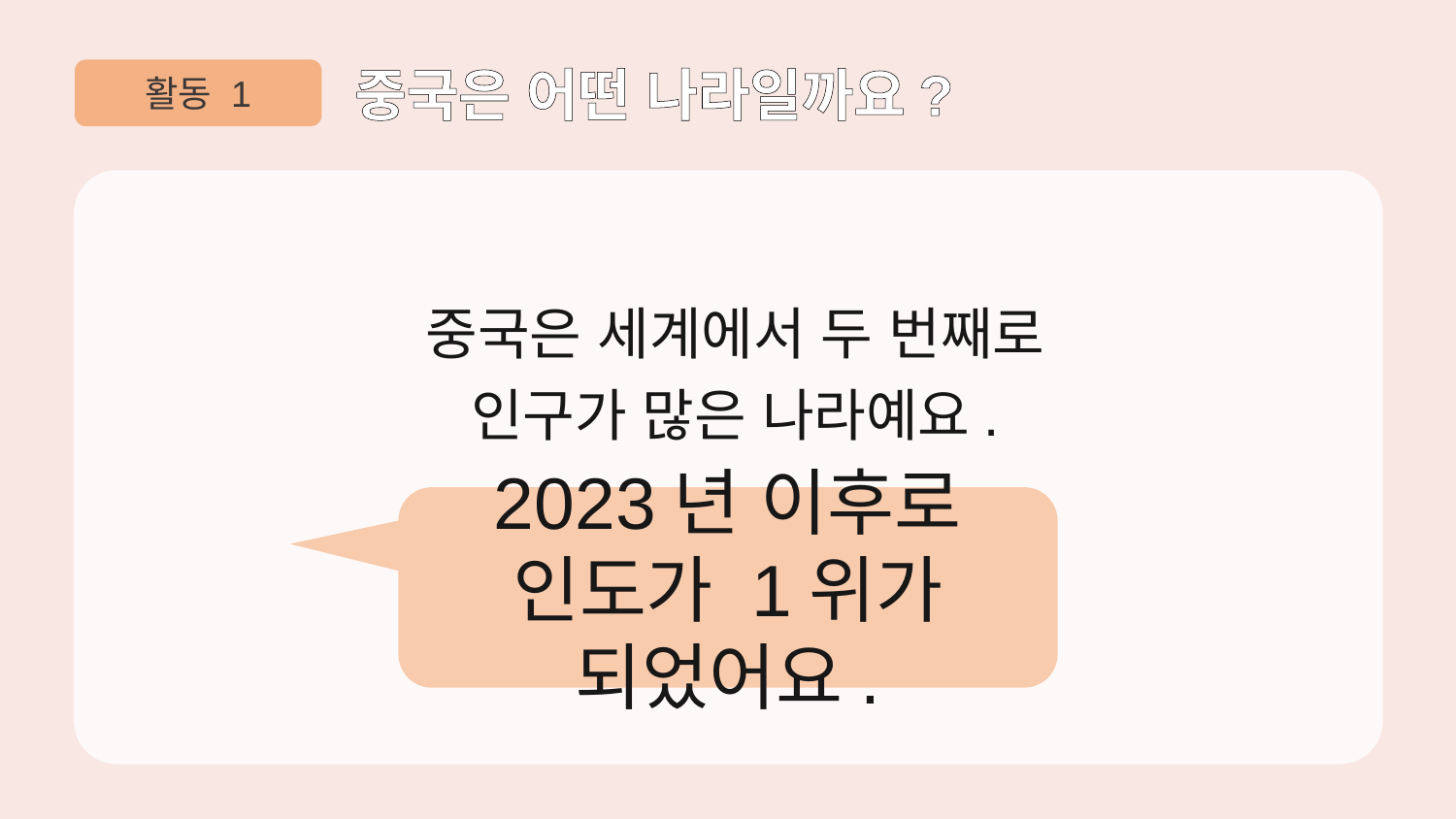

활동 1
중국은 어떤 나라일까요?
중국은 세계에서 두 번째로
인구가 많은 나라예요.
2023년 이후로
인도가 1위가 되었어요.